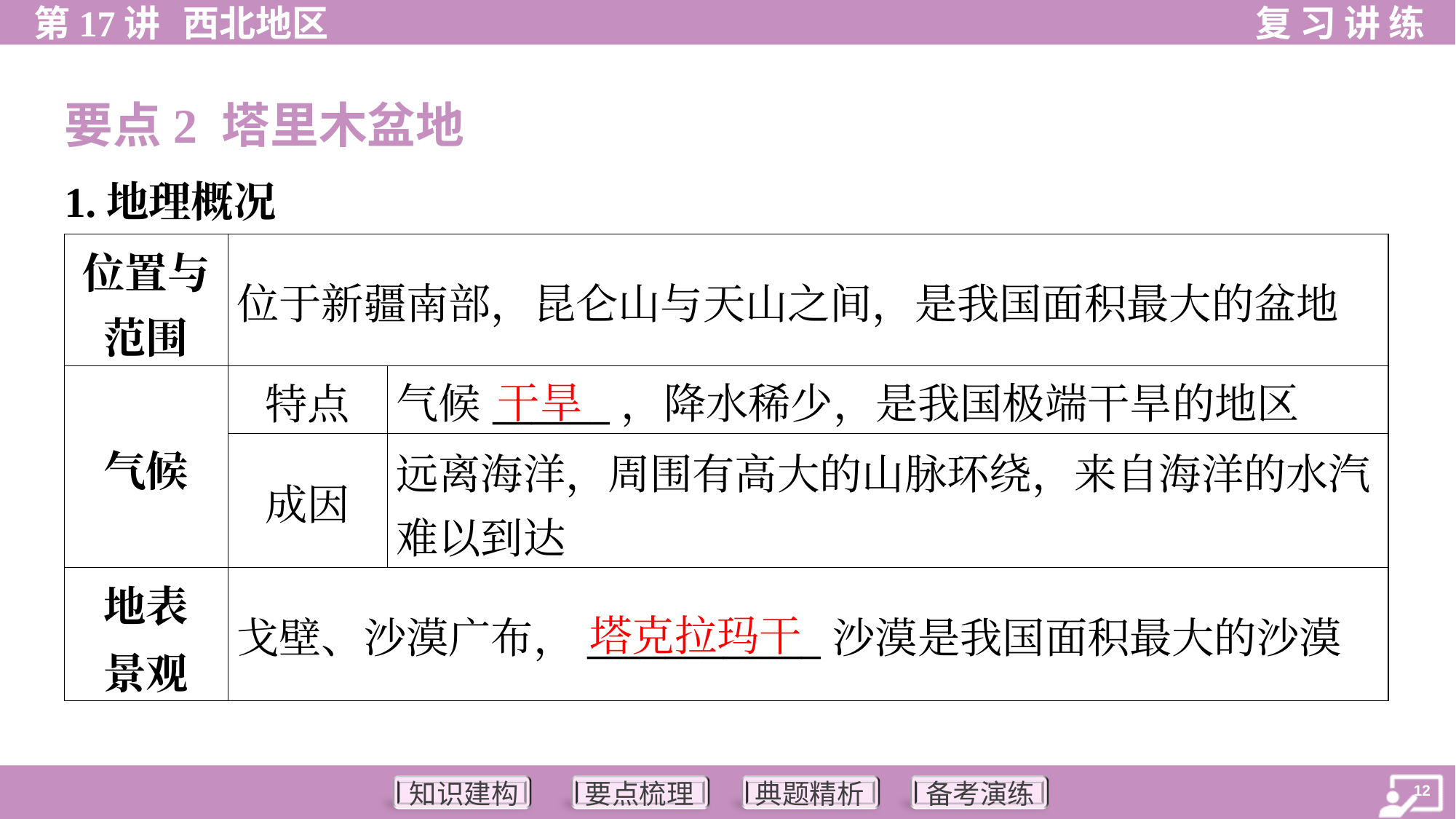

要点2 塔里木盆地
1.地理概况
| 位置与 范围 | 位于新疆南部，昆仑山与天山之间，是我国面积最大的盆地 |  |
| --- | --- | --- |
| 气候 | 特点 | 气候\_\_\_\_\_\_，降水稀少，是我国极端干旱的地区 |
|  | 成因 | 远离海洋，周围有高大的山脉环绕，来自海洋的水汽 难以到达 |
| 地表 景观 | 戈壁、沙漠广布，\_\_\_\_\_\_\_\_\_\_\_\_沙漠是我国面积最大的沙漠 |  |
干旱
塔克拉玛干